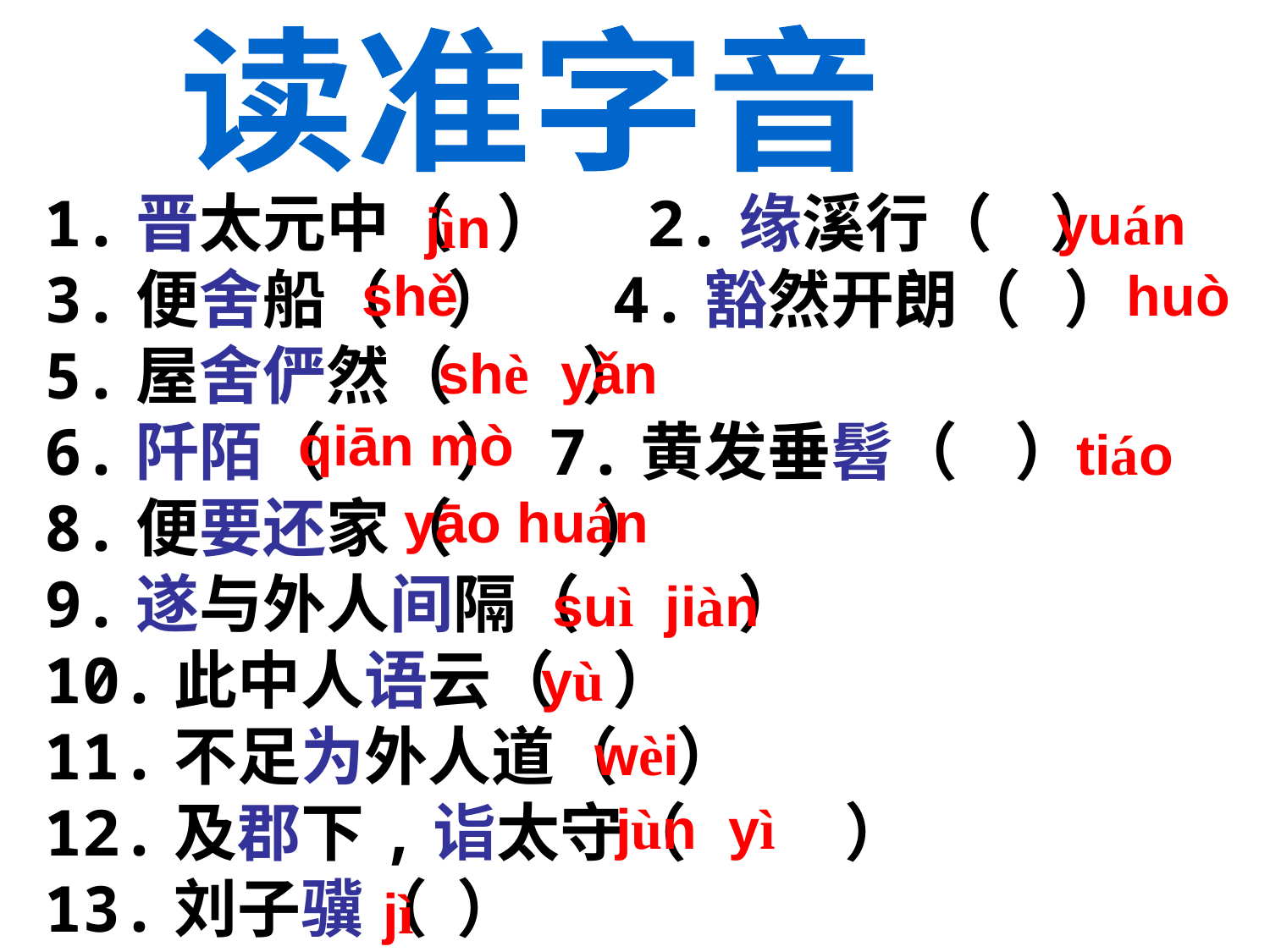

读准字音
1.晋太元中（   ）     2.缘溪行（    ）
3.便舍船（    ）      4.豁然开朗（   ）
5.屋舍俨然（         ）
6.阡陌（         ） 7.黄发垂髫（    ）
8.便要还家（          ）
9.遂与外人间隔（           ）
10.此中人语云（    ）
11.不足为外人道（    ）
12.及郡下,诣太守（           ）
13.刘子骥（  ）
yuán
jìn
shě
huò
shè  yǎn
qiān mò
tiáo
yāo huán
suì  jiàn
yù
wèi
jùn  yì
jì